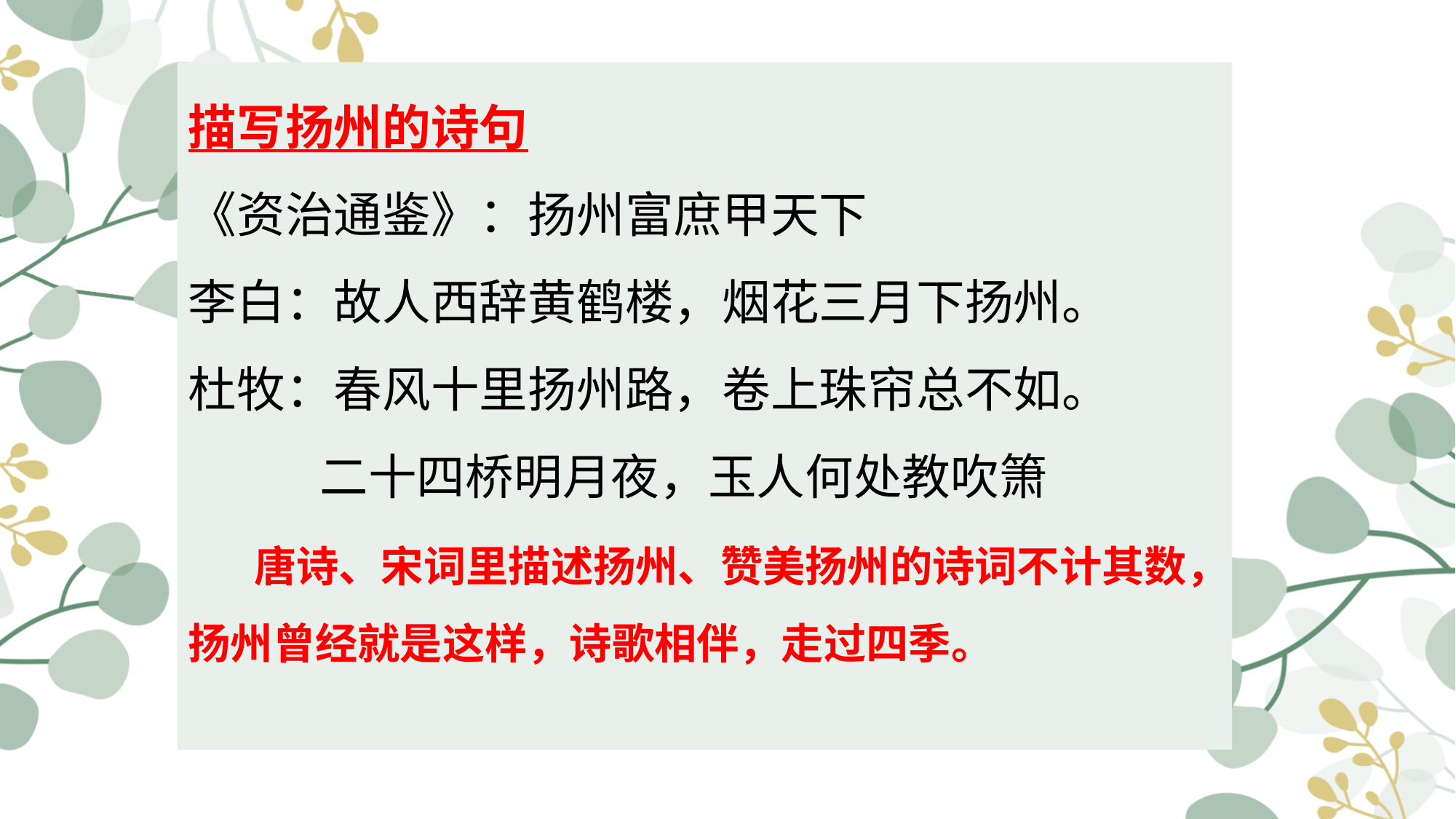

描写扬州的诗句
《资治通鉴》：扬州富庶甲天下
李白：故人西辞黄鹤楼，烟花三月下扬州。
杜牧：春风十里扬州路，卷上珠帘总不如。
           二十四桥明月夜，玉人何处教吹箫
     唐诗、宋词里描述扬州、赞美扬州的诗词不计其数，扬州曾经就是这样，诗歌相伴，走过四季。